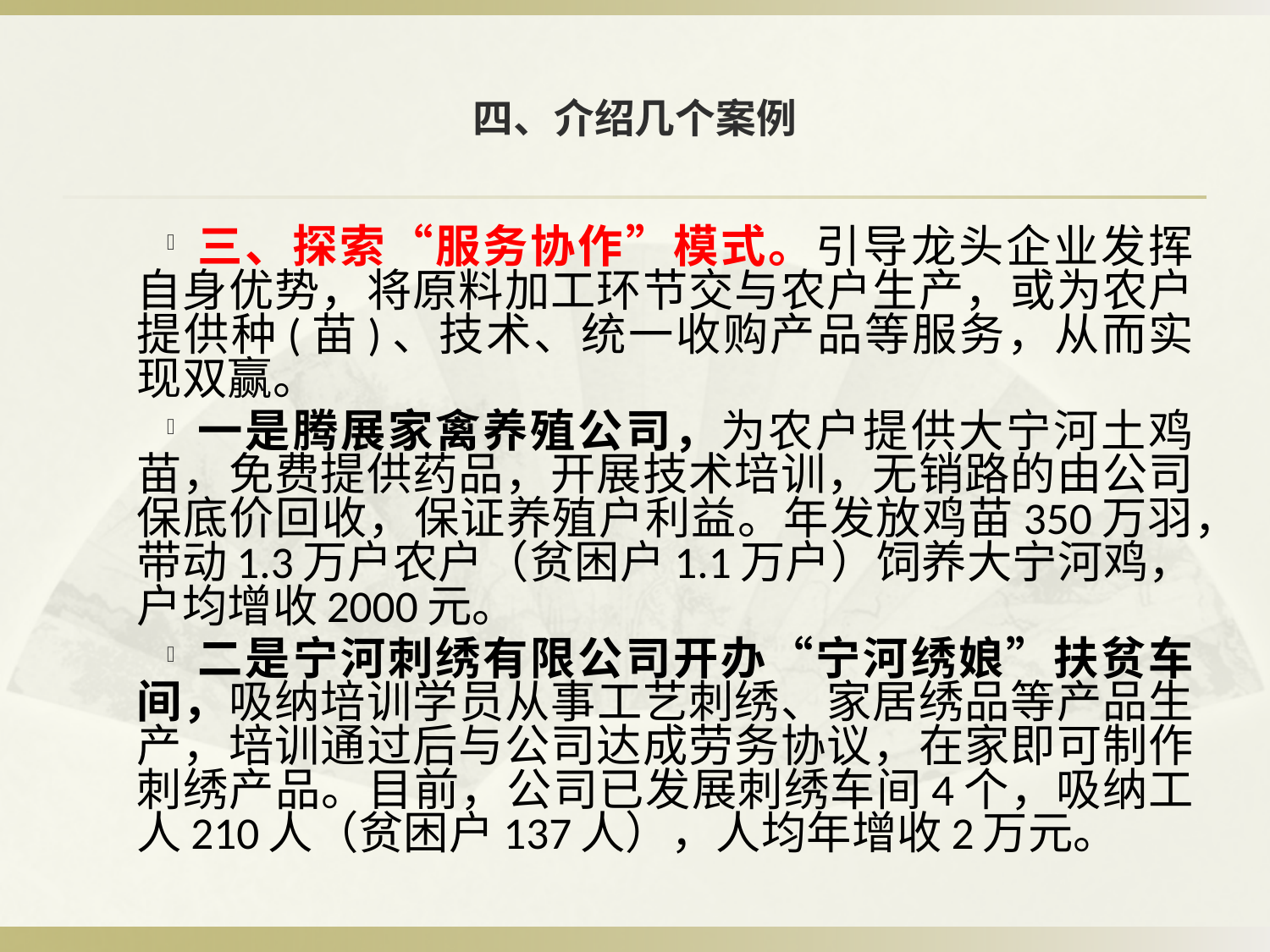

# 四、介绍几个案例
三、探索“服务协作”模式。引导龙头企业发挥自身优势，将原料加工环节交与农户生产，或为农户提供种(苗)、技术、统一收购产品等服务，从而实现双赢。
一是腾展家禽养殖公司，为农户提供大宁河土鸡苗，免费提供药品，开展技术培训，无销路的由公司保底价回收，保证养殖户利益。年发放鸡苗350万羽，带动1.3万户农户（贫困户1.1万户）饲养大宁河鸡，户均增收2000元。
二是宁河刺绣有限公司开办“宁河绣娘”扶贫车间，吸纳培训学员从事工艺刺绣、家居绣品等产品生产，培训通过后与公司达成劳务协议，在家即可制作刺绣产品。目前，公司已发展刺绣车间4个，吸纳工人210人（贫困户137人），人均年增收2万元。